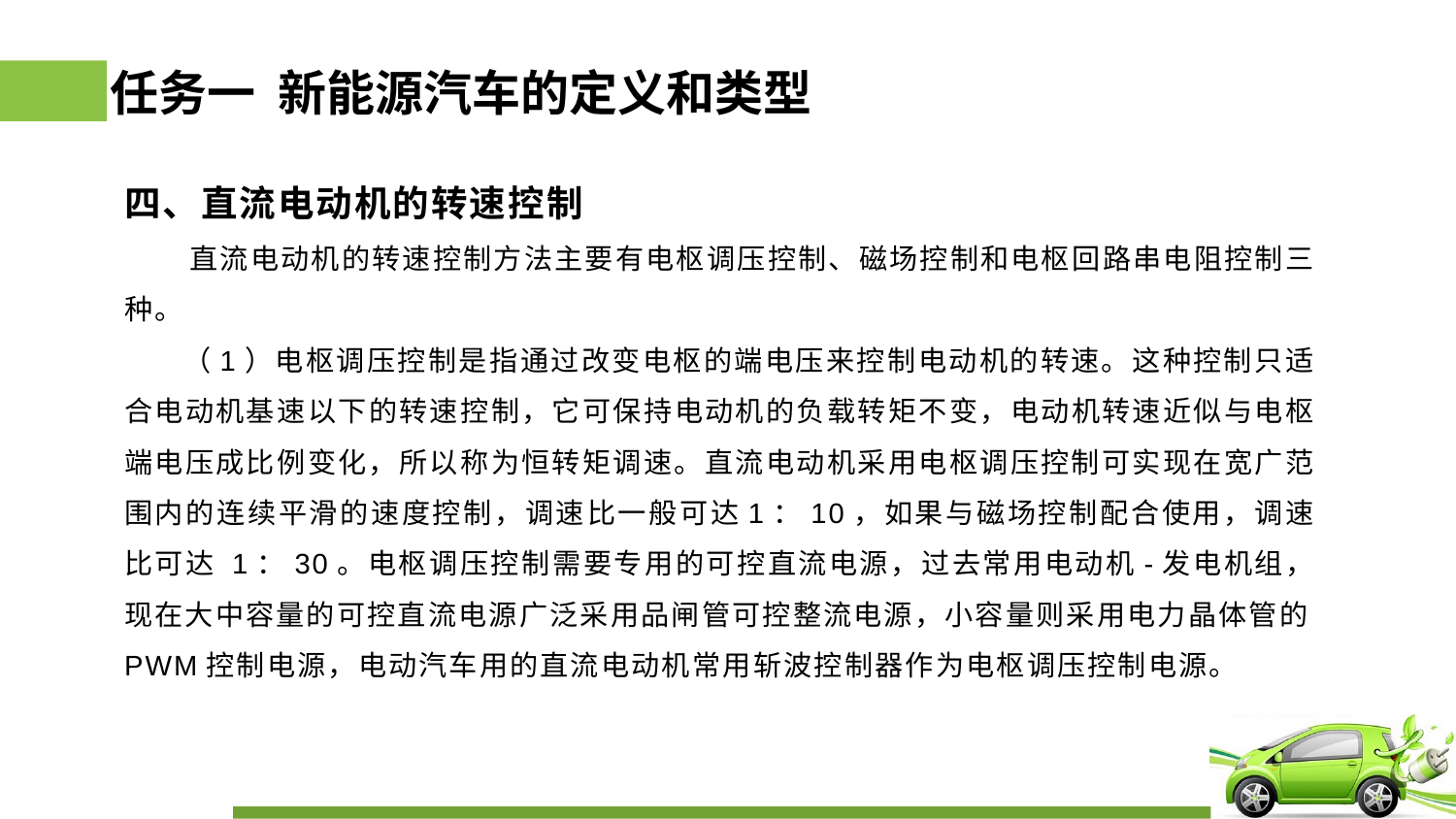

# 任务一  新能源汽车的定义和类型
四、直流电动机的转速控制
       直流电动机的转速控制方法主要有电枢调压控制、磁场控制和电枢回路串电阻控制三种。
      （1）电枢调压控制是指通过改变电枢的端电压来控制电动机的转速。这种控制只适合电动机基速以下的转速控制，它可保持电动机的负载转矩不变，电动机转速近似与电枢端电压成比例变化，所以称为恒转矩调速。直流电动机采用电枢调压控制可实现在宽广范围内的连续平滑的速度控制，调速比一般可达1：10，如果与磁场控制配合使用，调速比可达 1：30。电枢调压控制需要专用的可控直流电源，过去常用电动机-发电机组，现在大中容量的可控直流电源广泛采用品闸管可控整流电源，小容量则采用电力晶体管的PWM控制电源，电动汽车用的直流电动机常用斩波控制器作为电枢调压控制电源。